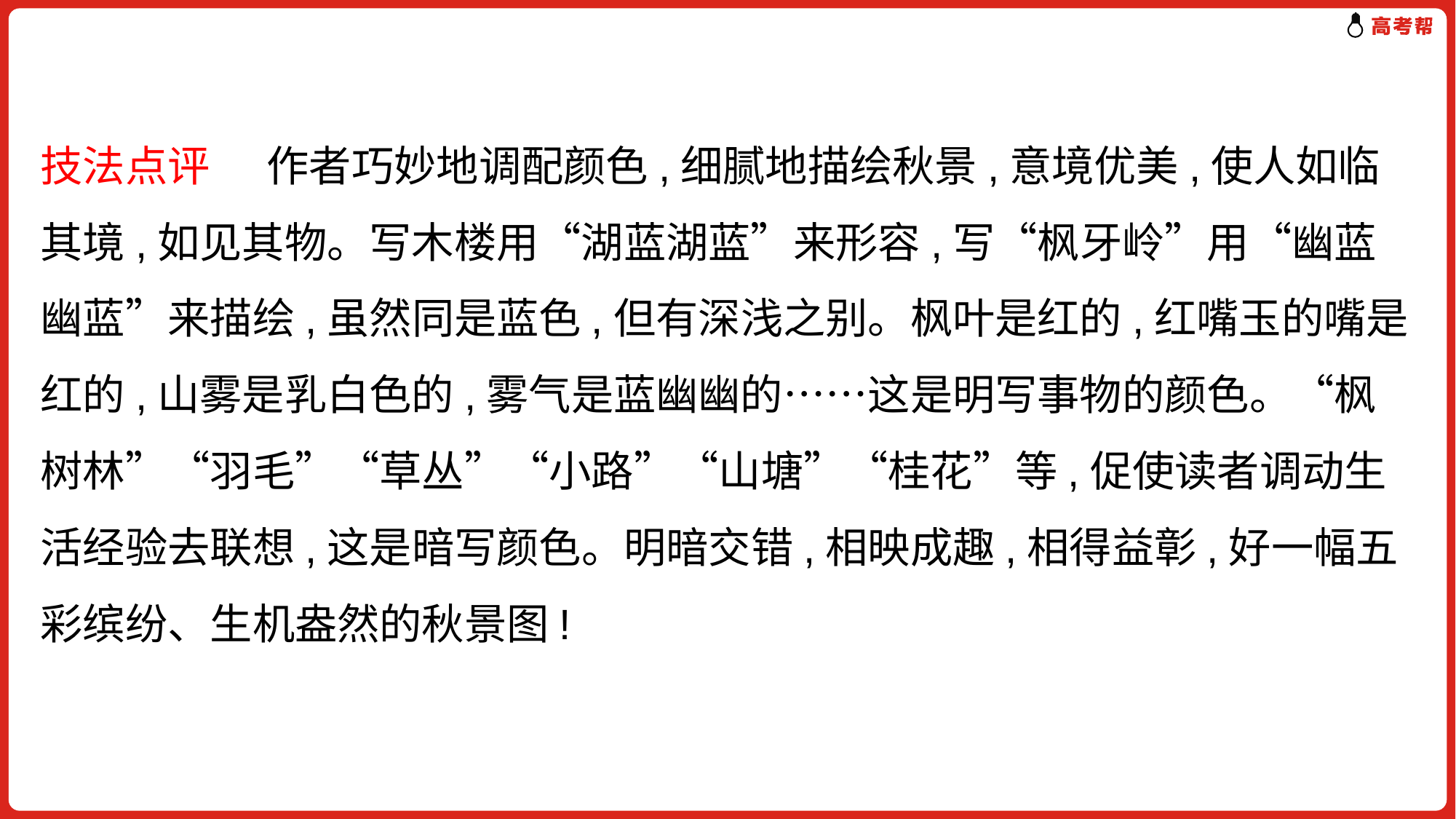

技法点评      作者巧妙地调配颜色,细腻地描绘秋景,意境优美,使人如临其境,如见其物。写木楼用“湖蓝湖蓝”来形容,写“枫牙岭”用“幽蓝幽蓝”来描绘,虽然同是蓝色,但有深浅之别。枫叶是红的,红嘴玉的嘴是红的,山雾是乳白色的,雾气是蓝幽幽的……这是明写事物的颜色。“枫树林”“羽毛”“草丛”“小路”“山塘”“桂花”等,促使读者调动生活经验去联想,这是暗写颜色。明暗交错,相映成趣,相得益彰,好一幅五彩缤纷、生机盎然的秋景图!